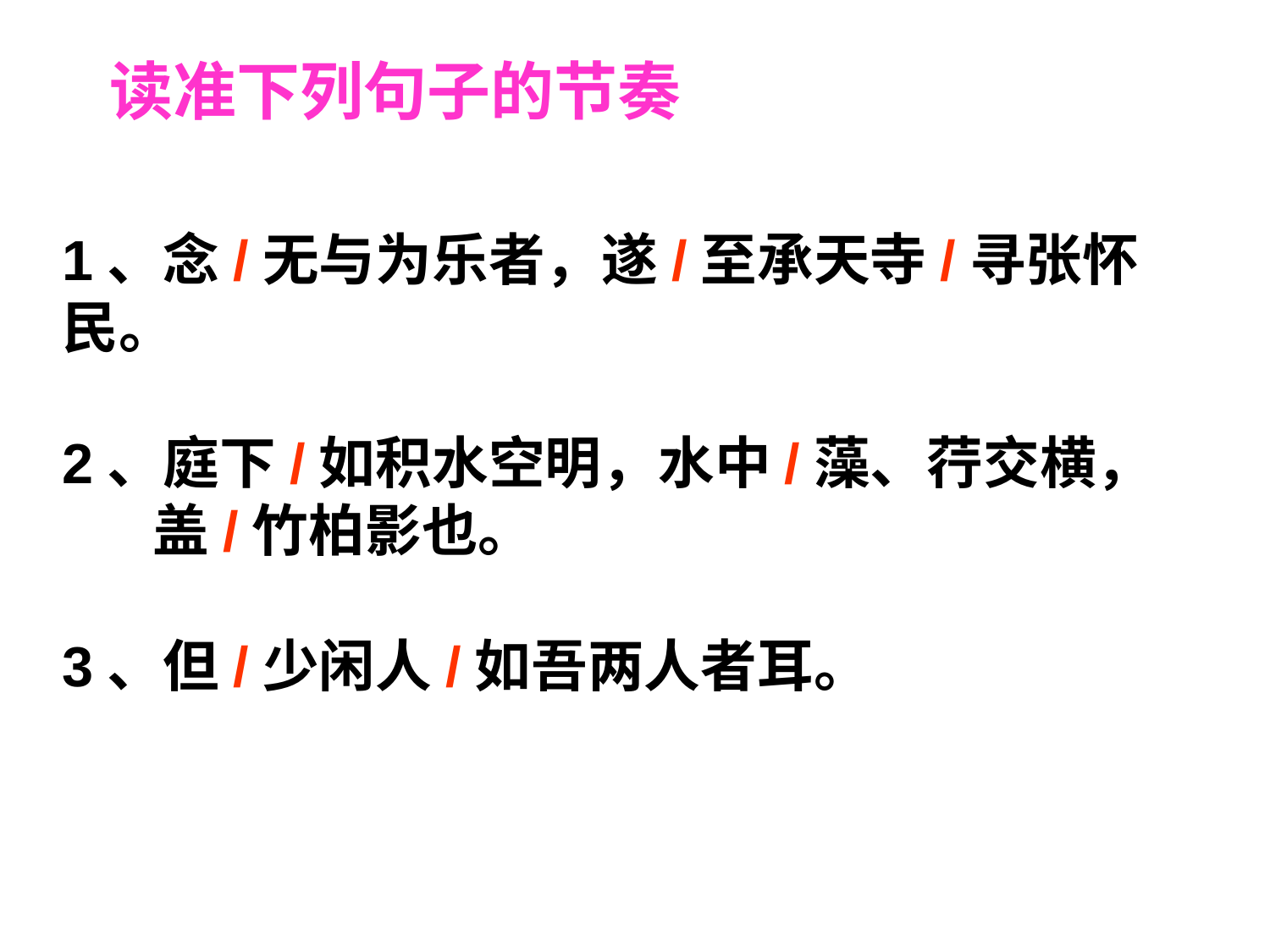

读准下列句子的节奏

1、念/无与为乐者，遂/至承天寺/寻张怀民。

2、庭下/如积水空明，水中/藻、荇交横，
      盖/竹柏影也。

3、但/少闲人/如吾两人者耳。